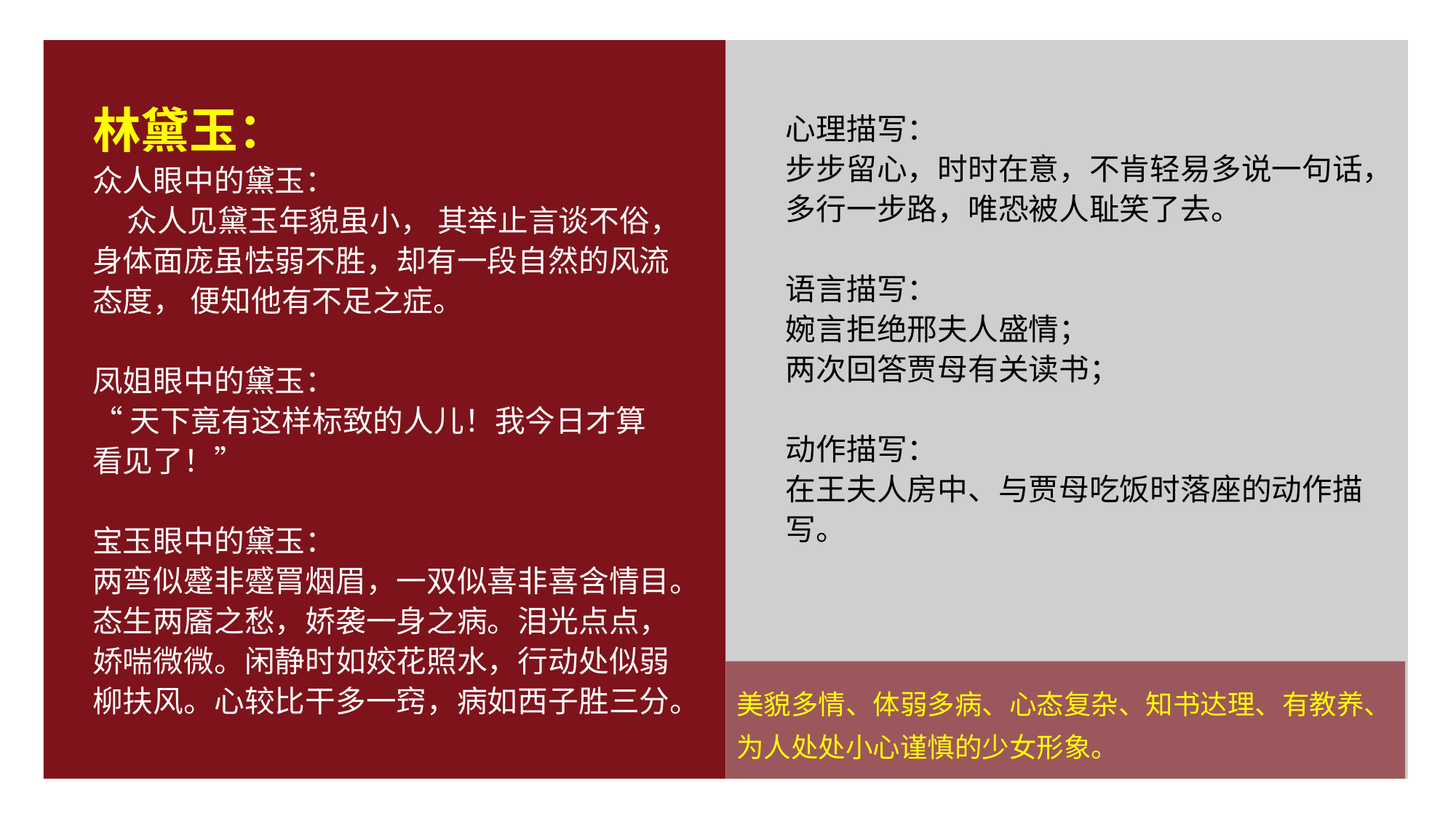

林黛玉：
众人眼中的黛玉：
    众人见黛玉年貌虽小， 其举止言谈不俗，身体面庞虽怯弱不胜，却有一段自然的风流态度， 便知他有不足之症。

凤姐眼中的黛玉：
“天下竟有这样标致的人儿！我今日才算看见了！”

宝玉眼中的黛玉：
两弯似蹙非蹙罥烟眉，一双似喜非喜含情目。态生两靥之愁，娇袭一身之病。泪光点点，娇喘微微。闲静时如姣花照水，行动处似弱柳扶风。心较比干多一窍，病如西子胜三分。
心理描写：
步步留心，时时在意，不肯轻易多说一句话，多行一步路，唯恐被人耻笑了去。

语言描写：
婉言拒绝邢夫人盛情；
两次回答贾母有关读书；

动作描写：
在王夫人房中、与贾母吃饭时落座的动作描写。
美貌多情、体弱多病、心态复杂、知书达理、有教养、为人处处小心谨慎的少女形象。